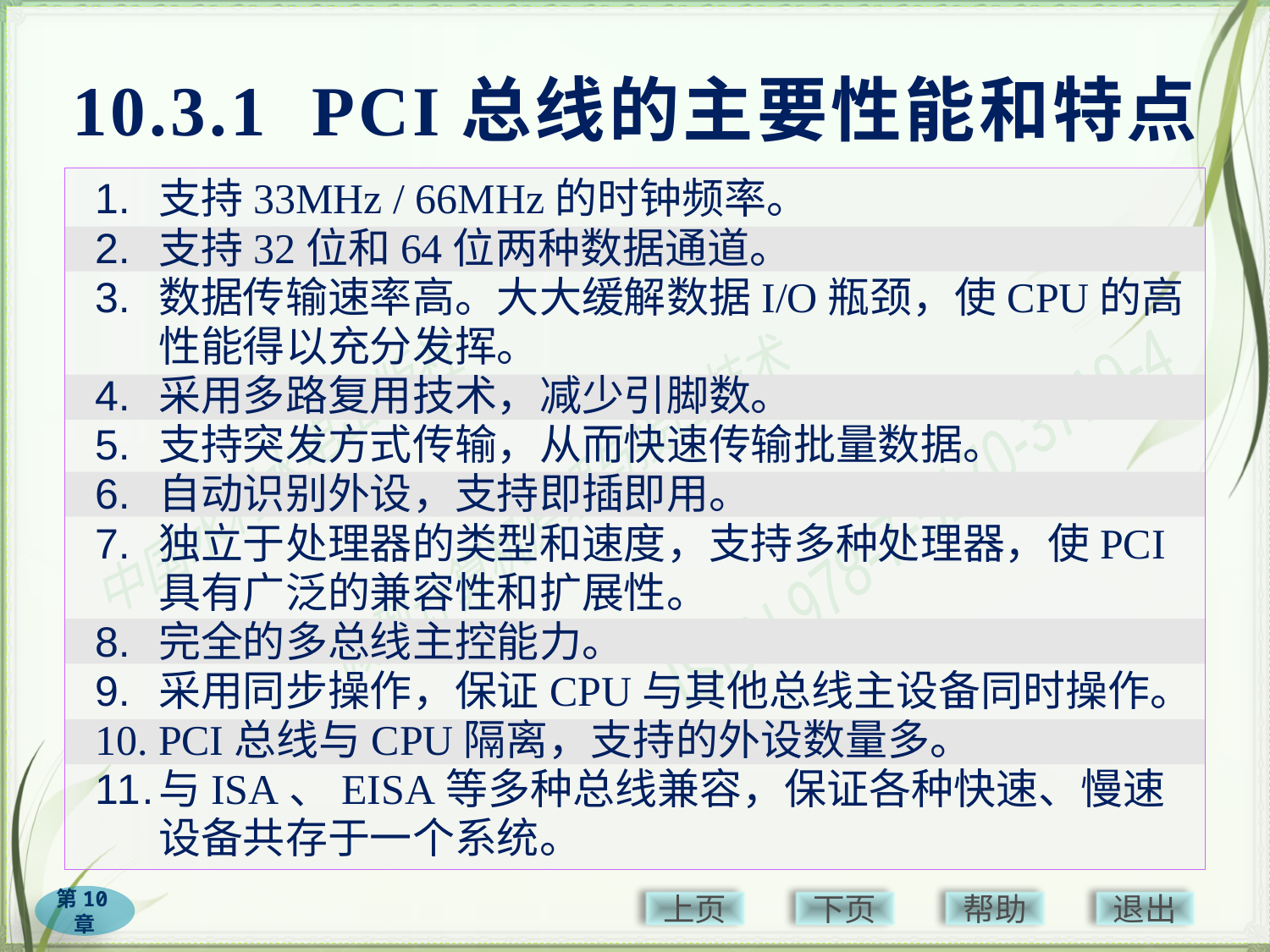

# 10.3.1  PCI总线的主要性能和特点
支持33MHz / 66MHz的时钟频率。
支持32位和64位两种数据通道。
数据传输速率高。大大缓解数据I/O瓶颈，使CPU的高性能得以充分发挥。
采用多路复用技术，减少引脚数。
支持突发方式传输，从而快速传输批量数据。
自动识别外设，支持即插即用。
独立于处理器的类型和速度，支持多种处理器，使PCI具有广泛的兼容性和扩展性。
完全的多总线主控能力。
采用同步操作，保证CPU与其他总线主设备同时操作。
PCI总线与CPU隔离，支持的外设数量多。
与ISA、EISA等多种总线兼容，保证各种快速、慢速设备共存于一个系统。